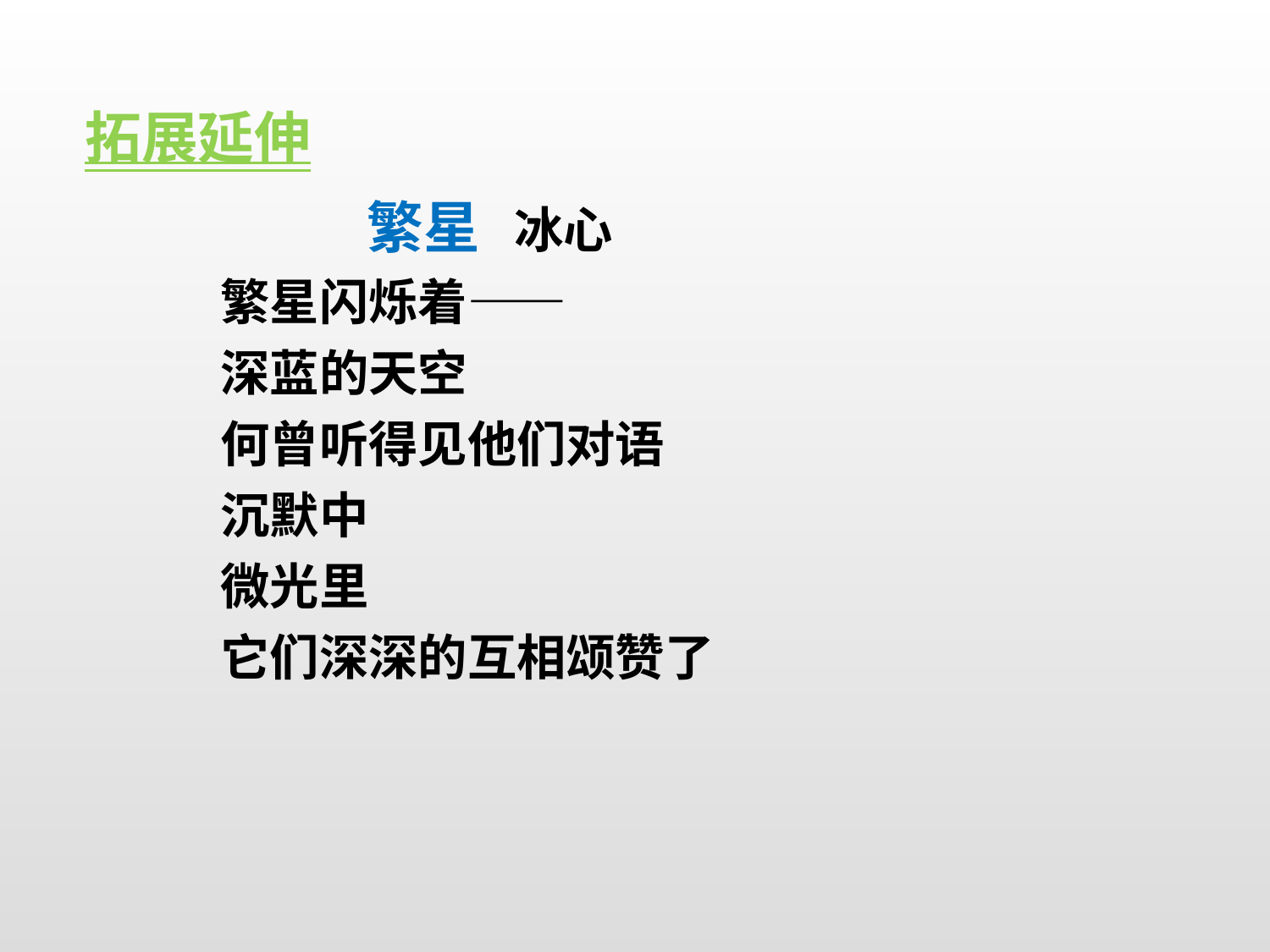

拓展延伸
            繁星   冰心
繁星闪烁着——
深蓝的天空
何曾听得见他们对语
沉默中
微光里
它们深深的互相颂赞了